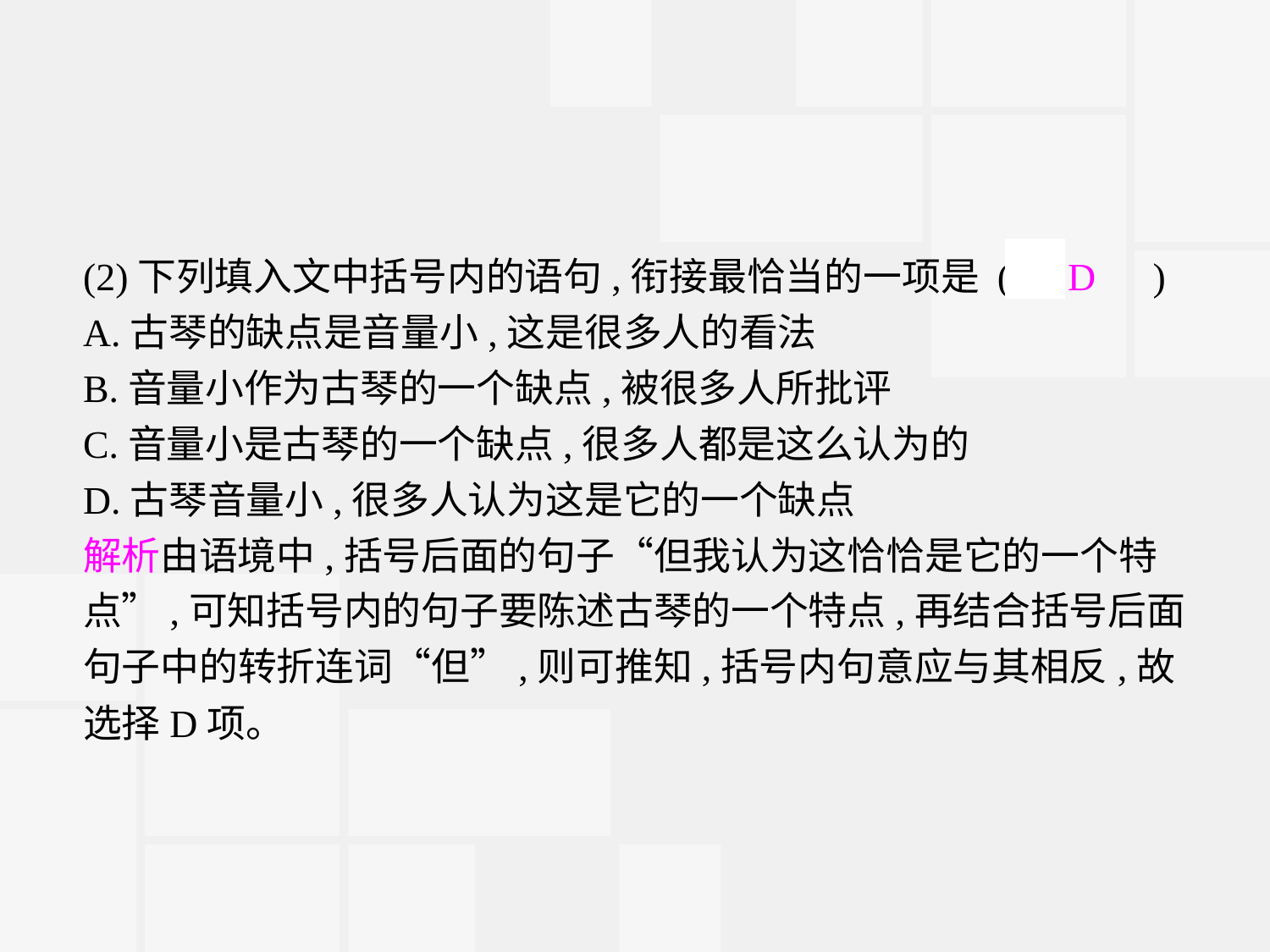

(2)下列填入文中括号内的语句,衔接最恰当的一项是 (　D　)
A.古琴的缺点是音量小,这是很多人的看法
B.音量小作为古琴的一个缺点,被很多人所批评
C.音量小是古琴的一个缺点,很多人都是这么认为的
D.古琴音量小,很多人认为这是它的一个缺点
解析由语境中,括号后面的句子“但我认为这恰恰是它的一个特
点”,可知括号内的句子要陈述古琴的一个特点,再结合括号后面句子中的转折连词“但”,则可推知,括号内句意应与其相反,故选择D项。